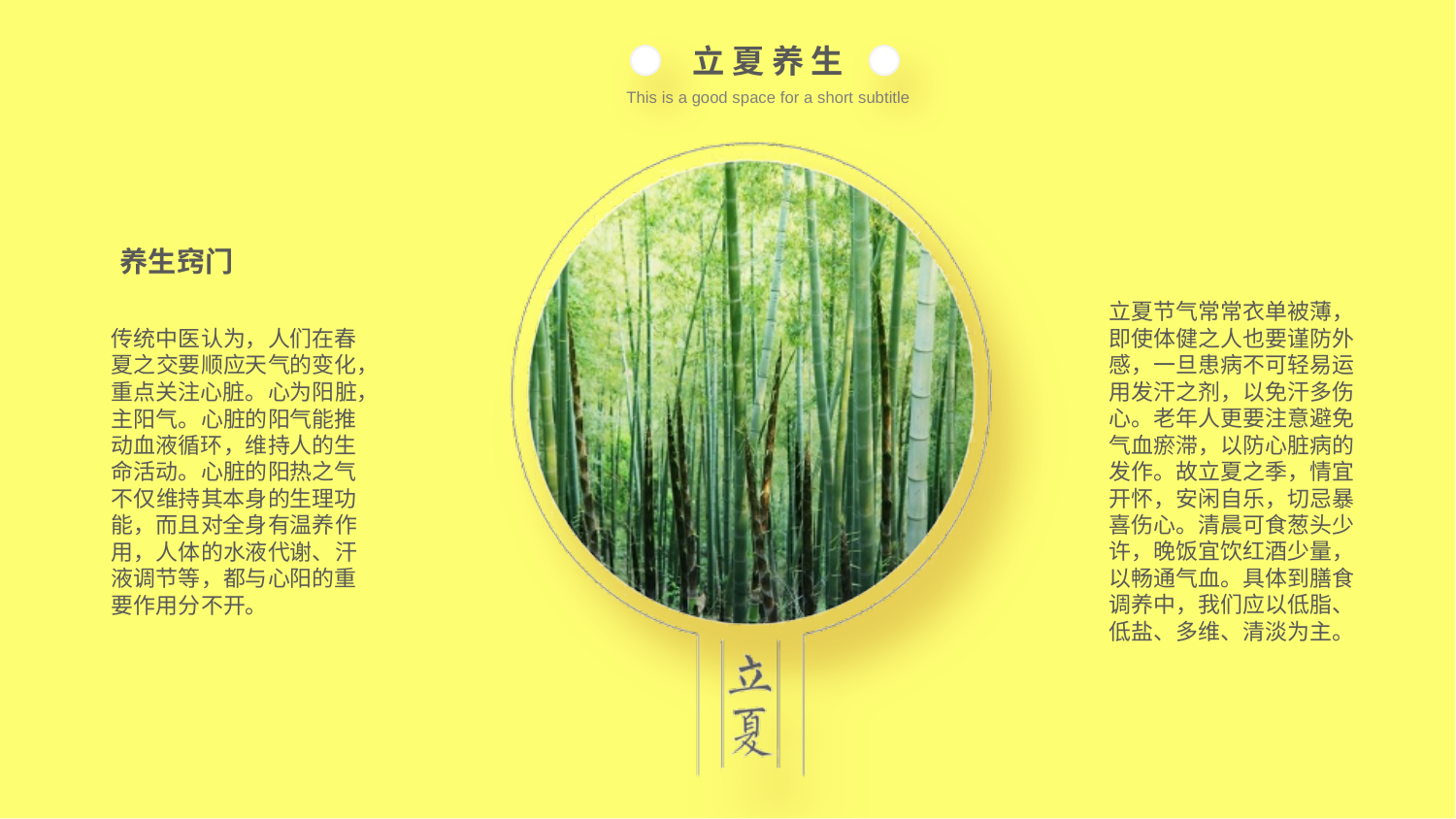

立 夏 养 生

This is a good space for a short subtitle

养生窍门
立夏节气常常衣单被薄，即使体健之人也要谨防外感，一旦患病不可轻易运用发汗之剂，以免汗多伤心。老年人更要注意避免气血瘀滞，以防心脏病的发作。故立夏之季，情宜开怀，安闲自乐，切忌暴喜伤心。清晨可食葱头少许，晚饭宜饮红酒少量，以畅通气血。具体到膳食调养中，我们应以低脂、低盐、多维、清淡为主。
传统中医认为，人们在春夏之交要顺应天气的变化，重点关注心脏。心为阳脏，主阳气。心脏的阳气能推动血液循环，维持人的生命活动。心脏的阳热之气不仅维持其本身的生理功能，而且对全身有温养作用，人体的水液代谢、汗液调节等，都与心阳的重要作用分不开。